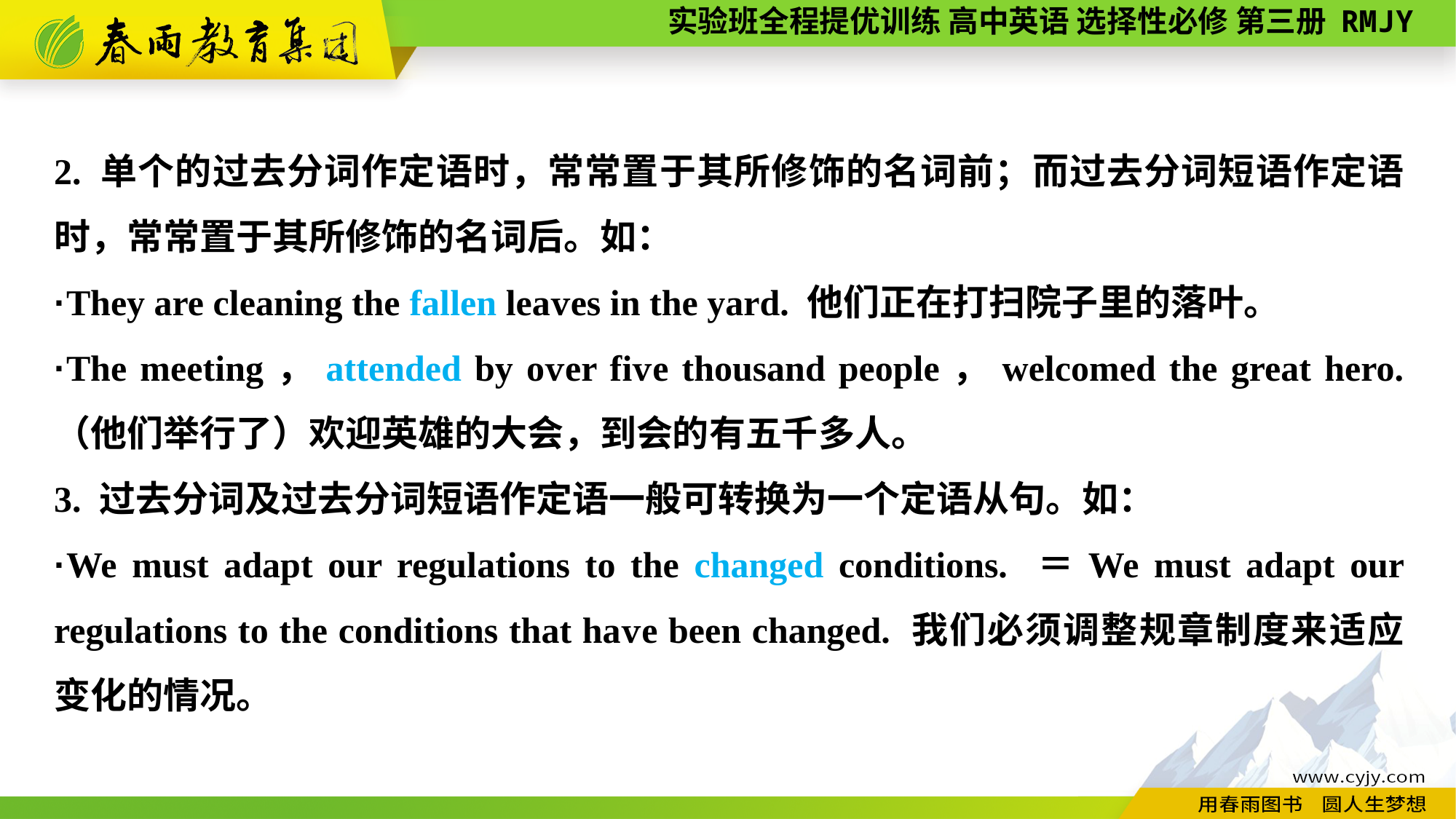

2. 单个的过去分词作定语时，常常置于其所修饰的名词前；而过去分词短语作定语时，常常置于其所修饰的名词后。如：
·They are cleaning the fallen leaves in the yard. 他们正在打扫院子里的落叶。
·The meeting，attended by over five thousand people，welcomed the great hero. （他们举行了）欢迎英雄的大会，到会的有五千多人。
3. 过去分词及过去分词短语作定语一般可转换为一个定语从句。如：
·We must adapt our regulations to the changed conditions. ＝We must adapt our regulations to the conditions that have been changed. 我们必须调整规章制度来适应变化的情况。